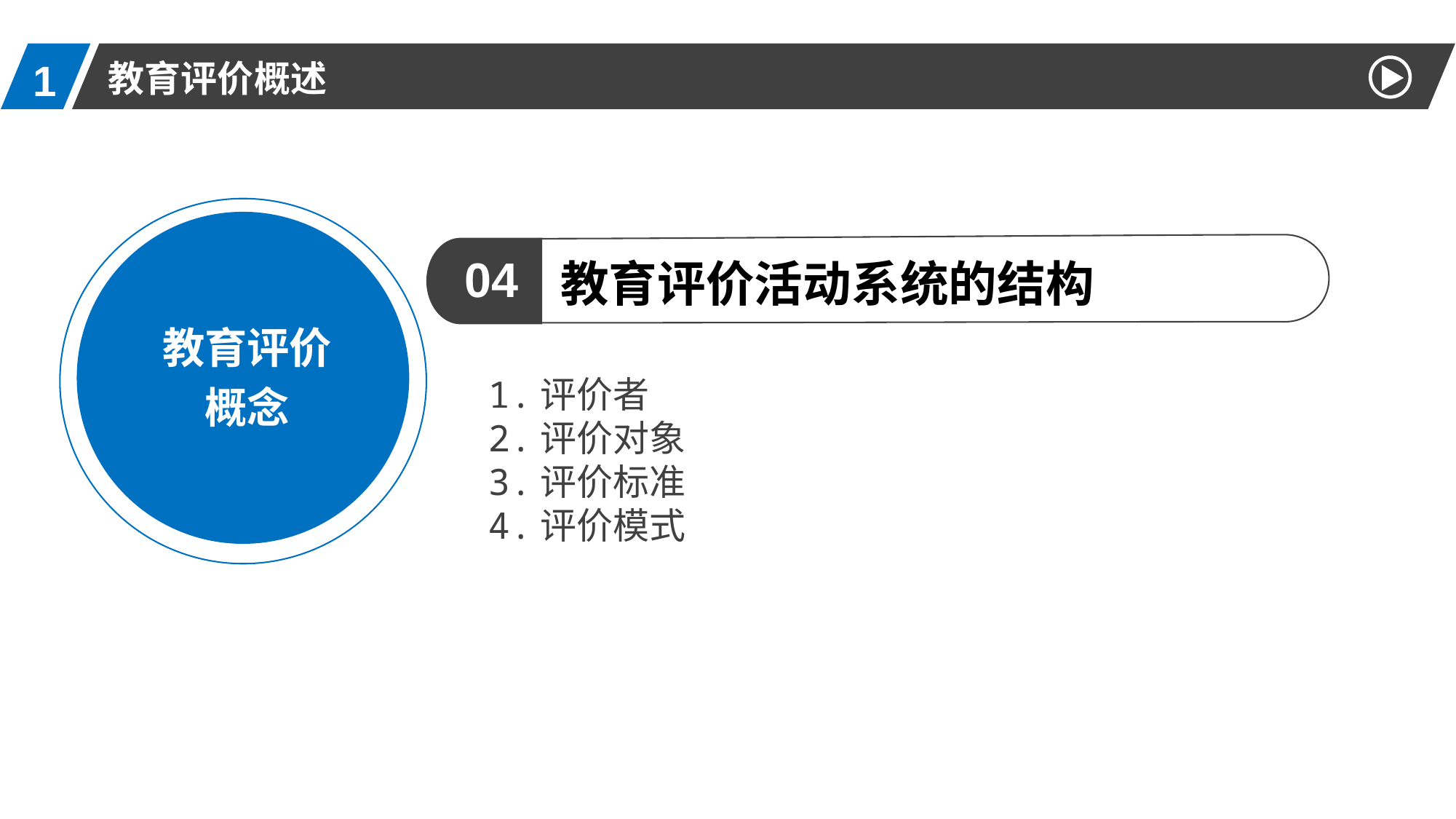

1
教育评价概述

教育评价
概念

04
教育评价活动系统的结构
1.评价者
2.评价对象
3.评价标准
4.评价模式